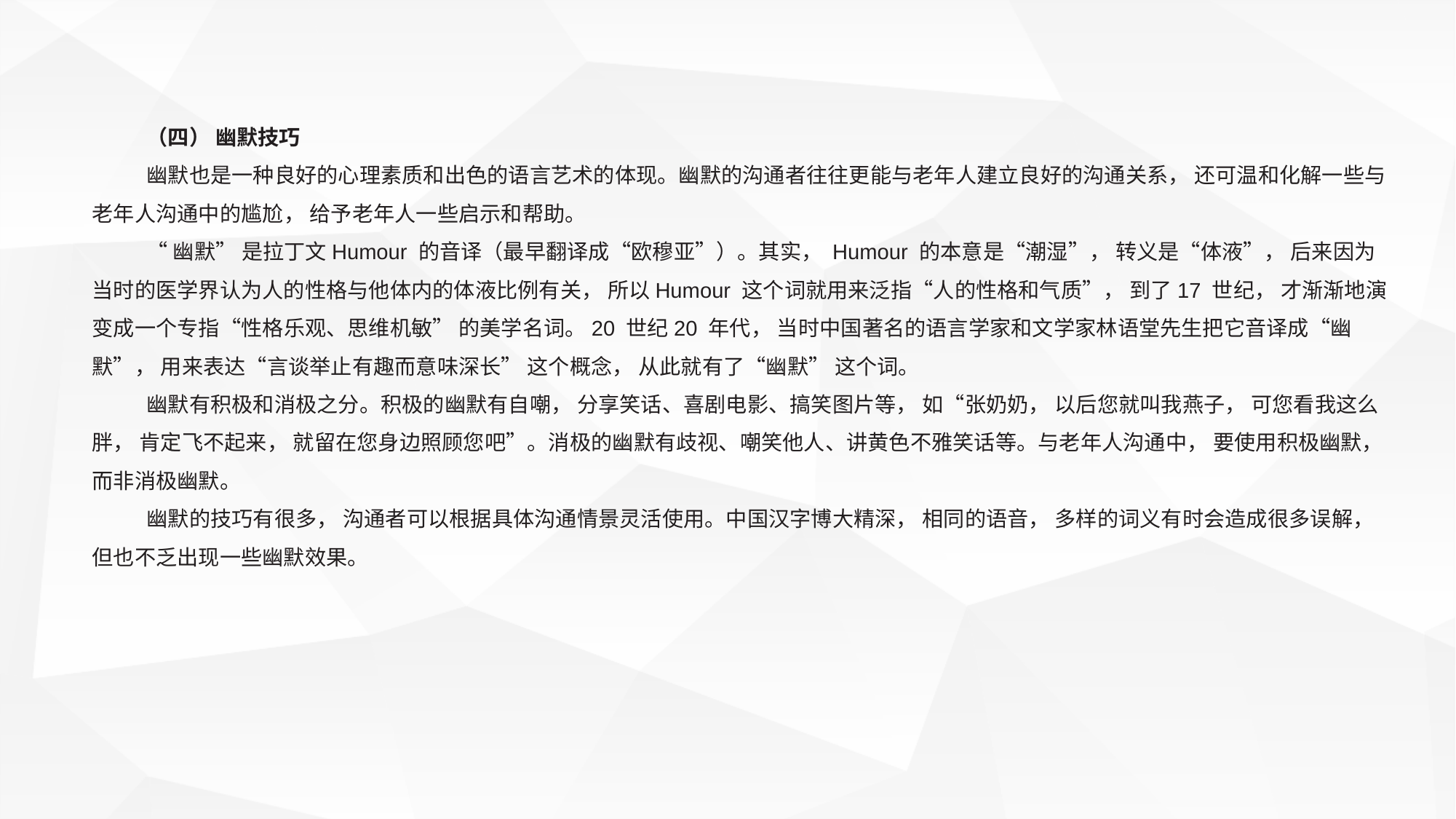

（四） 幽默技巧
幽默也是一种良好的心理素质和出色的语言艺术的体现。幽默的沟通者往往更能与老年人建立良好的沟通关系， 还可温和化解一些与老年人沟通中的尴尬， 给予老年人一些启示和帮助。
“幽默” 是拉丁文Humour 的音译（最早翻译成“欧穆亚”）。其实， Humour 的本意是“潮湿”， 转义是“体液”， 后来因为当时的医学界认为人的性格与他体内的体液比例有关， 所以Humour 这个词就用来泛指“人的性格和气质”， 到了17 世纪， 才渐渐地演变成一个专指“性格乐观、思维机敏” 的美学名词。20 世纪20 年代， 当时中国著名的语言学家和文学家林语堂先生把它音译成“幽默”， 用来表达“言谈举止有趣而意味深长” 这个概念， 从此就有了“幽默” 这个词。
幽默有积极和消极之分。积极的幽默有自嘲， 分享笑话、喜剧电影、搞笑图片等， 如“张奶奶， 以后您就叫我燕子， 可您看我这么胖， 肯定飞不起来， 就留在您身边照顾您吧”。消极的幽默有歧视、嘲笑他人、讲黄色不雅笑话等。与老年人沟通中， 要使用积极幽默， 而非消极幽默。
幽默的技巧有很多， 沟通者可以根据具体沟通情景灵活使用。中国汉字博大精深， 相同的语音， 多样的词义有时会造成很多误解， 但也不乏出现一些幽默效果。